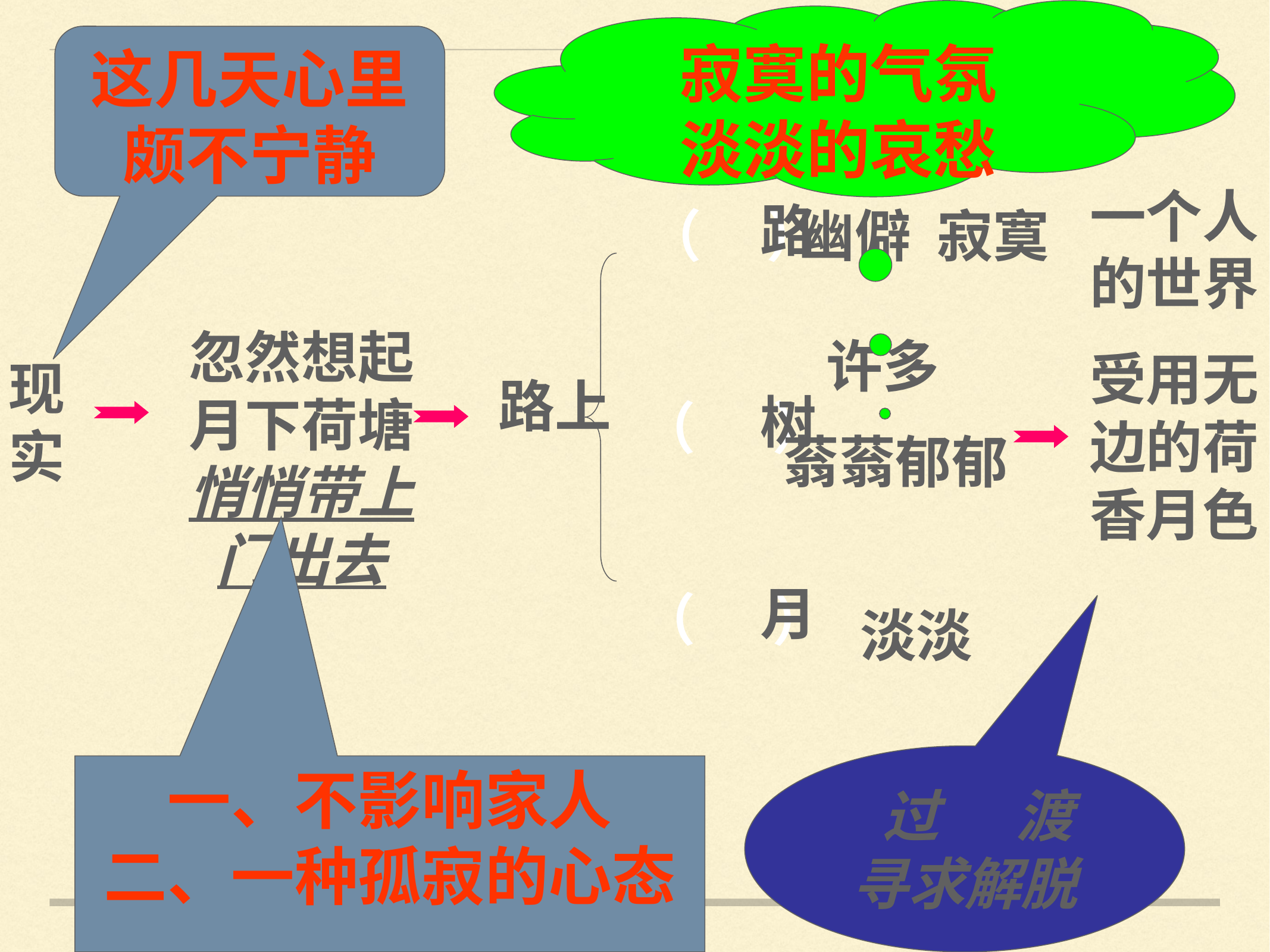

寂寞的气氛
淡淡的哀愁
这几天心里颇不宁静
一个人的世界
受用无边的荷香月色
路

树

月
（     ）

（      ）

（      ）

幽僻  寂寞
忽然想起月下荷塘悄悄带上门出去
许多
蓊蓊郁郁
现实
路上

淡淡
 过      渡
寻求解脱
一、不影响家人
二、一种孤寂的心态